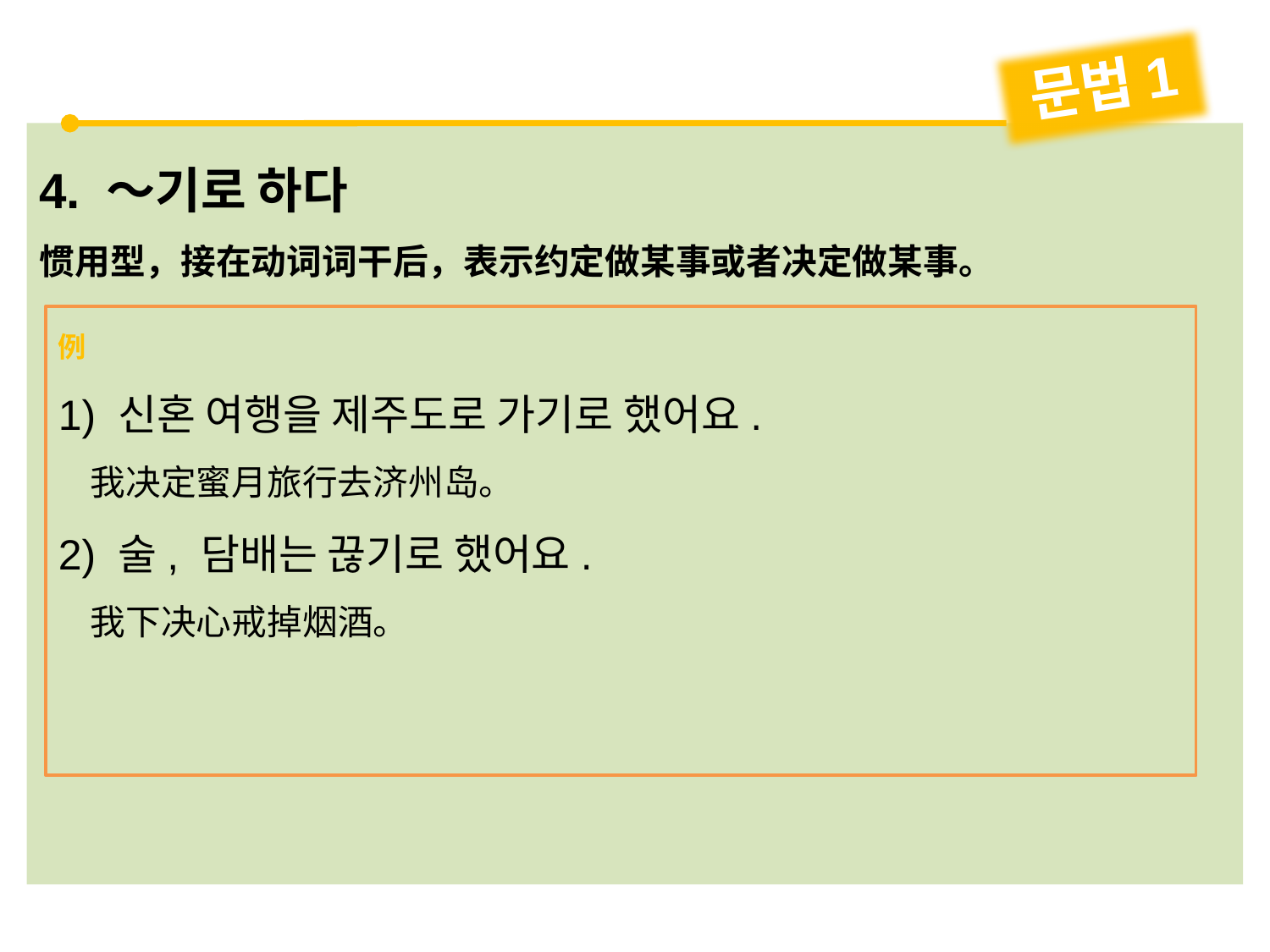

문법1
4. ～기로 하다
惯用型，接在动词词干后，表示约定做某事或者决定做某事。

例
1) 신혼 여행을 제주도로 가기로 했어요.
   我决定蜜月旅行去济州岛。
2) 술, 담배는 끊기로 했어요.
   我下决心戒掉烟酒。